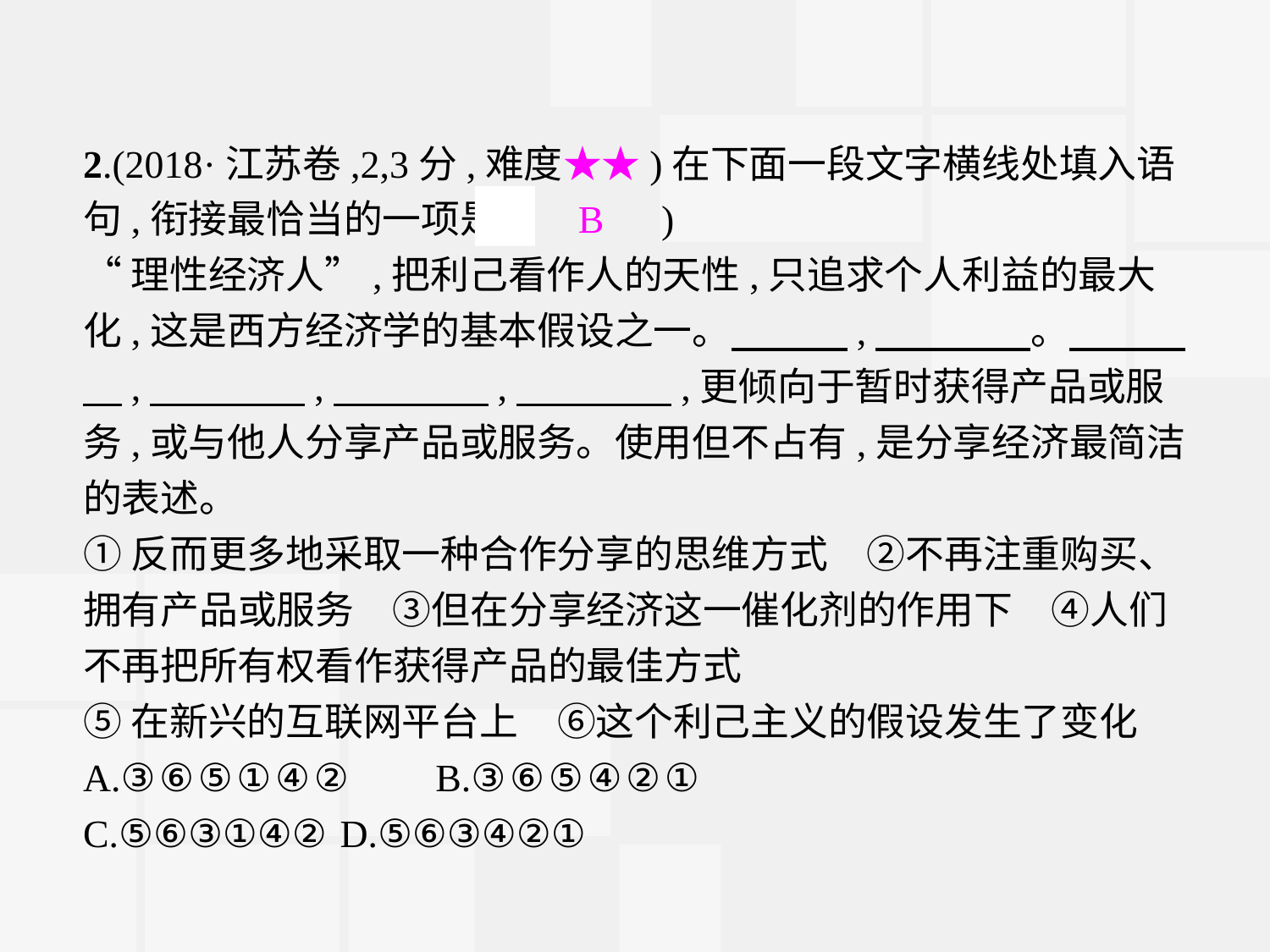

2.(2018·江苏卷,2,3分,难度★★)在下面一段文字横线处填入语句,衔接最恰当的一项是(　B　)
“理性经济人”,把利己看作人的天性,只追求个人利益的最大化,这是西方经济学的基本假设之一。　　　,　　　　。　　　　,　　　　,　　　　,　　　　,更倾向于暂时获得产品或服务,或与他人分享产品或服务。使用但不占有,是分享经济最简洁的表述。
①反而更多地采取一种合作分享的思维方式　②不再注重购买、拥有产品或服务　③但在分享经济这一催化剂的作用下　④人们不再把所有权看作获得产品的最佳方式
⑤在新兴的互联网平台上　⑥这个利己主义的假设发生了变化
A.③⑥⑤①④②	B.③⑥⑤④②①
C.⑤⑥③①④②	D.⑤⑥③④②①